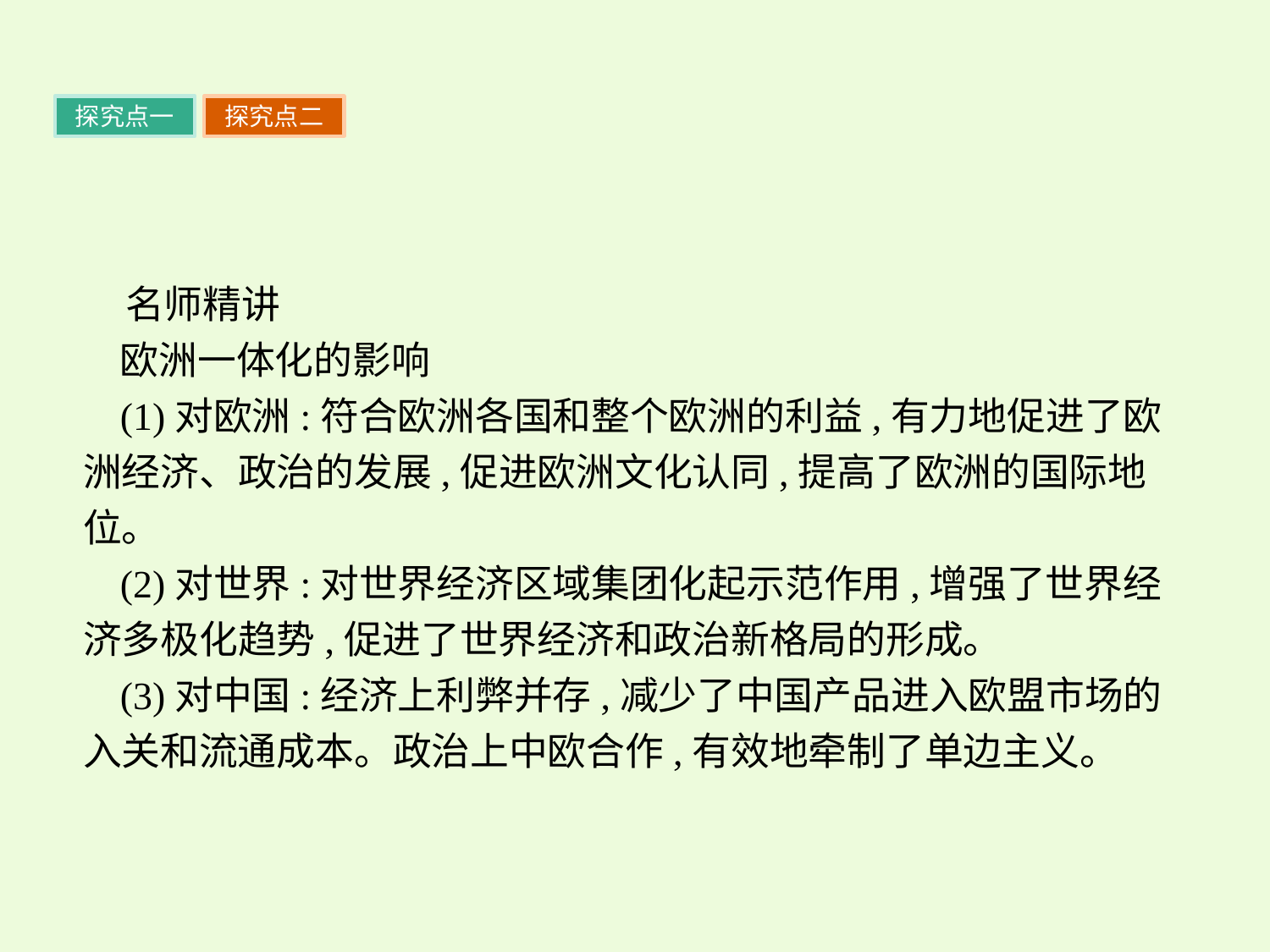

探究点一
探究点二
名师精讲
欧洲一体化的影响
(1)对欧洲:符合欧洲各国和整个欧洲的利益,有力地促进了欧洲经济、政治的发展,促进欧洲文化认同,提高了欧洲的国际地位。
(2)对世界:对世界经济区域集团化起示范作用,增强了世界经济多极化趋势,促进了世界经济和政治新格局的形成。
(3)对中国:经济上利弊并存,减少了中国产品进入欧盟市场的入关和流通成本。政治上中欧合作,有效地牵制了单边主义。